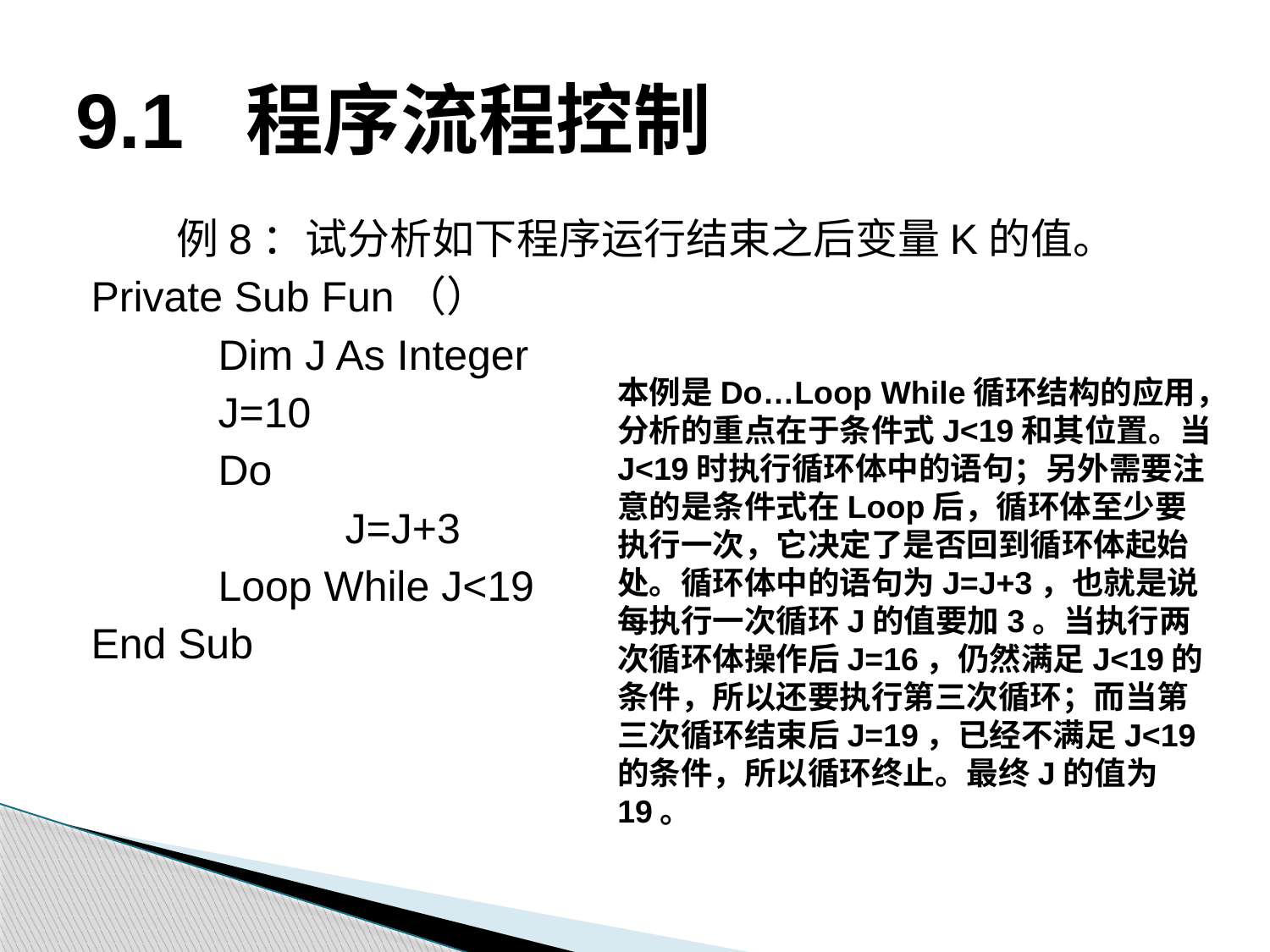

# 9.1  程序流程控制
例8：试分析如下程序运行结束之后变量K的值。
Private Sub Fun（）
	Dim J As Integer
	J=10
	Do
		J=J+3
	Loop While J<19
End Sub
本例是Do…Loop While循环结构的应用，分析的重点在于条件式J<19和其位置。当J<19时执行循环体中的语句；另外需要注意的是条件式在Loop后，循环体至少要执行一次，它决定了是否回到循环体起始处。循环体中的语句为J=J+3，也就是说每执行一次循环J的值要加3。当执行两次循环体操作后J=16，仍然满足J<19的条件，所以还要执行第三次循环；而当第三次循环结束后J=19，已经不满足J<19的条件，所以循环终止。最终J的值为19。